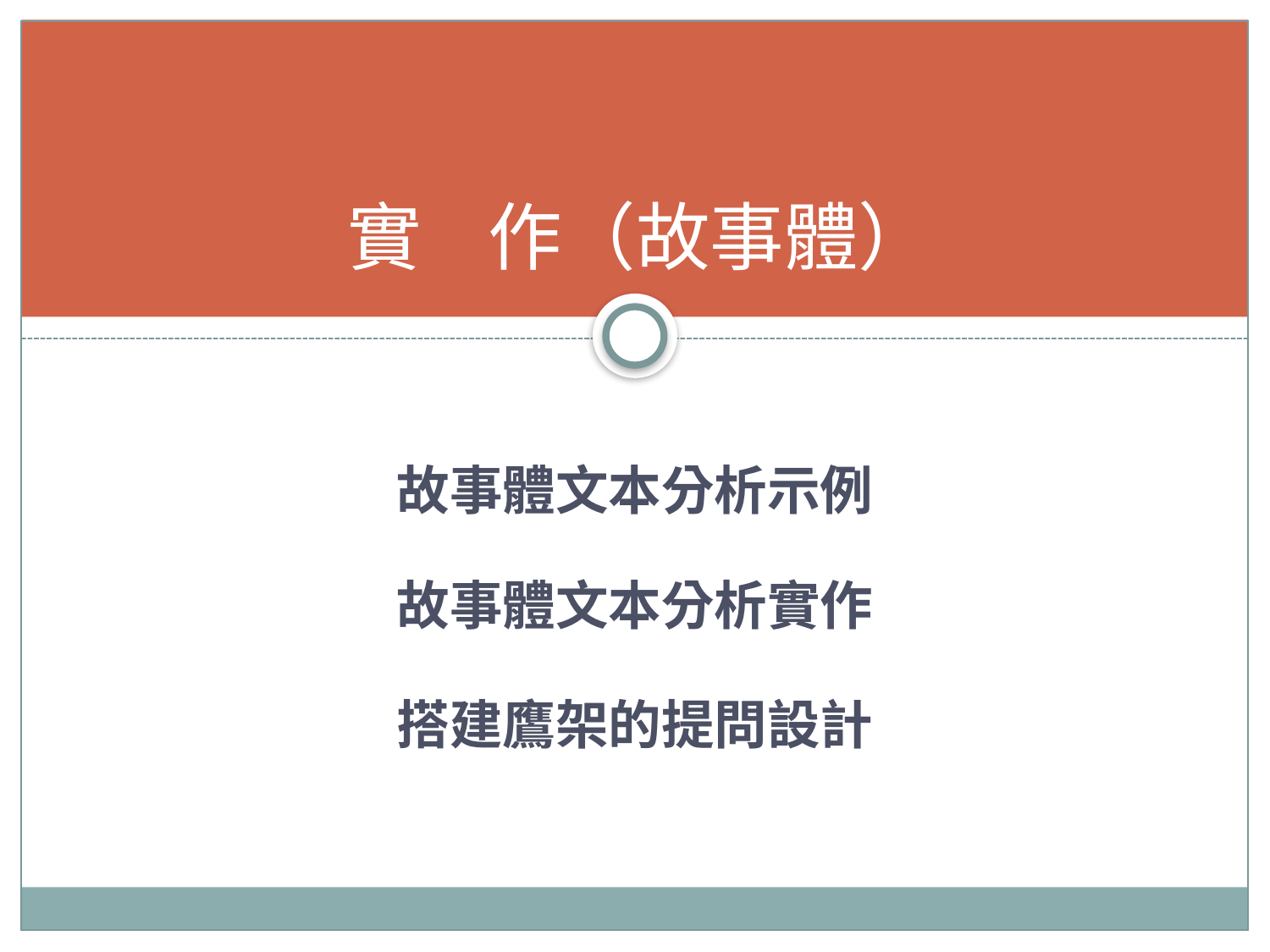

# 實    作（故事體）
故事體文本分析示例
故事體文本分析實作

搭建鷹架的提問設計